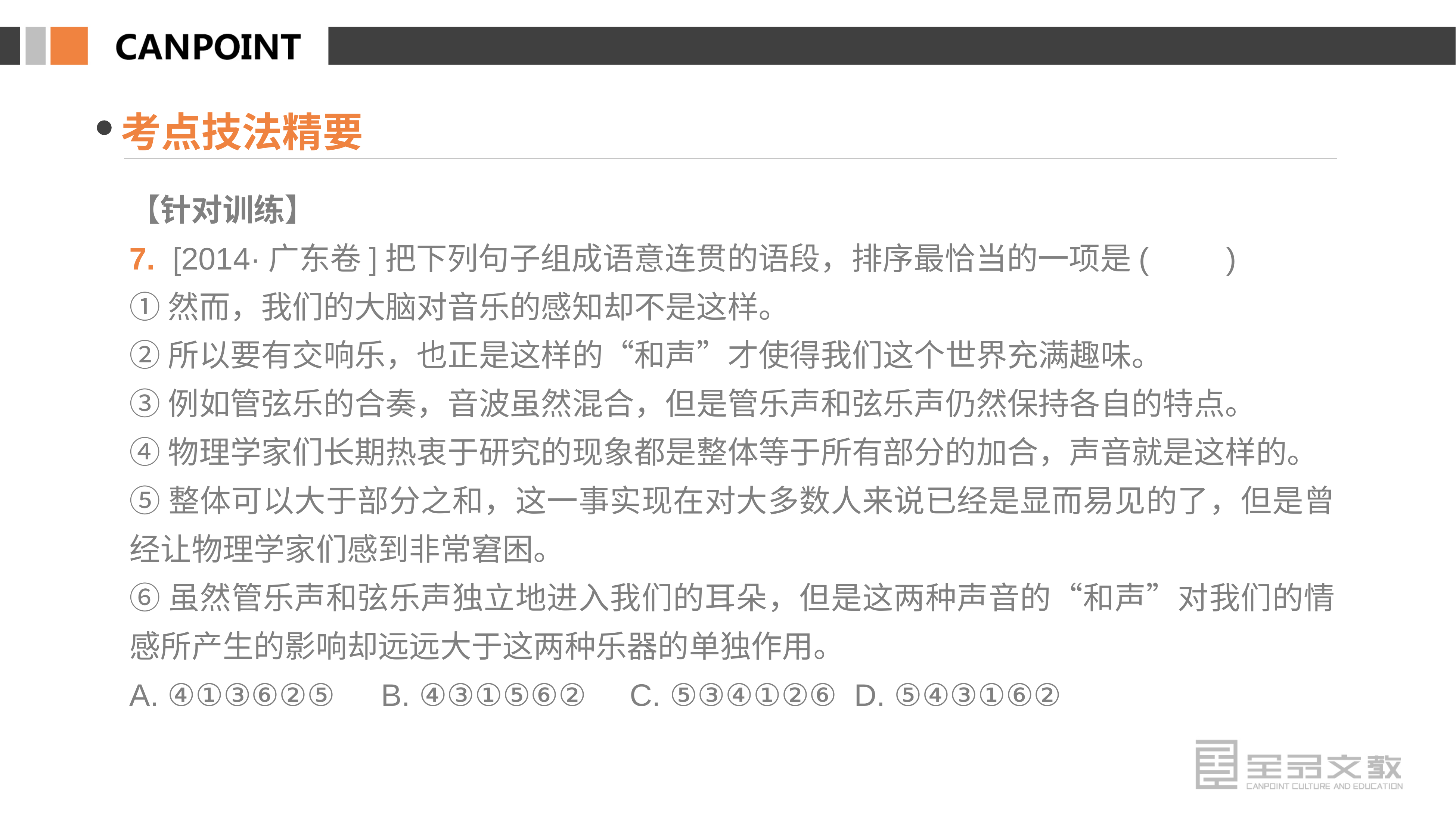

考点技法精要

【针对训练】
7.  [2014·广东卷]把下列句子组成语意连贯的语段，排序最恰当的一项是(　　)
①然而，我们的大脑对音乐的感知却不是这样。
②所以要有交响乐，也正是这样的“和声”才使得我们这个世界充满趣味。
③例如管弦乐的合奏，音波虽然混合，但是管乐声和弦乐声仍然保持各自的特点。
④物理学家们长期热衷于研究的现象都是整体等于所有部分的加合，声音就是这样的。
⑤整体可以大于部分之和，这一事实现在对大多数人来说已经是显而易见的了，但是曾经让物理学家们感到非常窘困。
⑥虽然管乐声和弦乐声独立地进入我们的耳朵，但是这两种声音的“和声”对我们的情感所产生的影响却远远大于这两种乐器的单独作用。
A. ④①③⑥②⑤　B. ④③①⑤⑥②     C. ⑤③④①②⑥  D. ⑤④③①⑥②